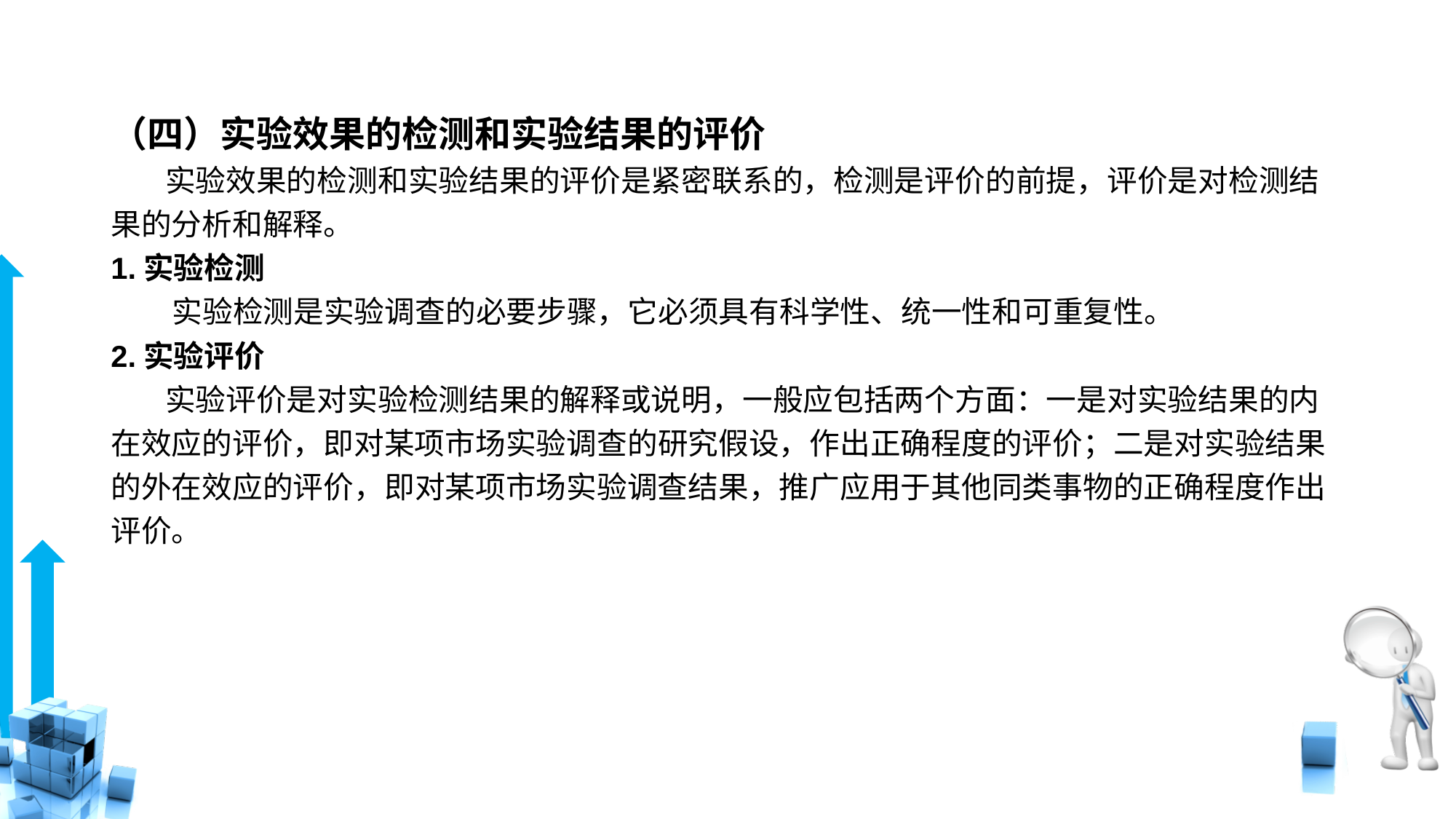

# （四）实验效果的检测和实验结果的评价
       实验效果的检测和实验结果的评价是紧密联系的，检测是评价的前提，评价是对检测结果的分析和解释。
1.实验检测
        实验检测是实验调查的必要步骤，它必须具有科学性、统一性和可重复性。
2.实验评价
       实验评价是对实验检测结果的解释或说明，一般应包括两个方面：一是对实验结果的内在效应的评价，即对某项市场实验调查的研究假设，作出正确程度的评价；二是对实验结果的外在效应的评价，即对某项市场实验调查结果，推广应用于其他同类事物的正确程度作出评价。